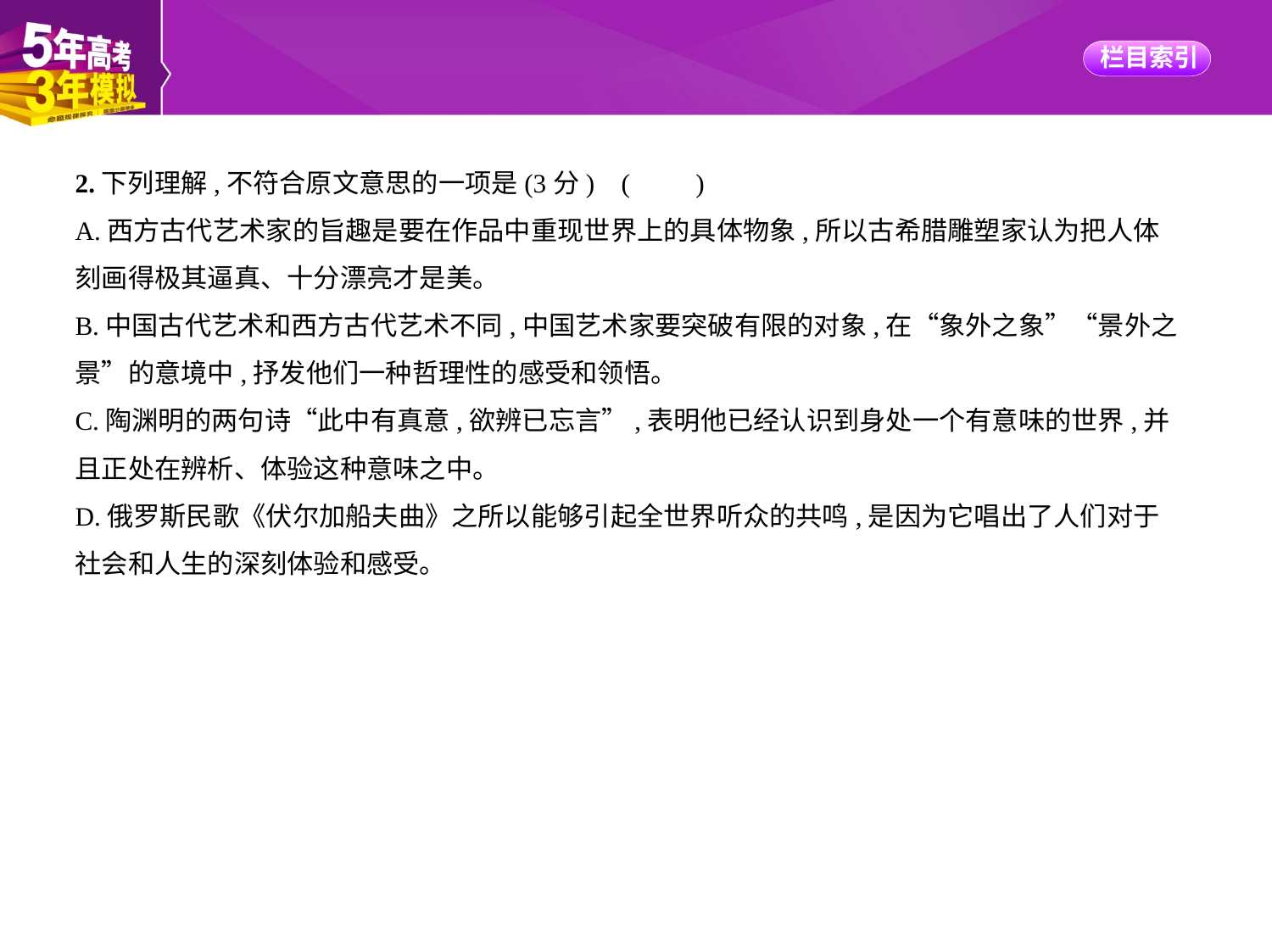

2.下列理解,不符合原文意思的一项是(3分) (　　)
A.西方古代艺术家的旨趣是要在作品中重现世界上的具体物象,所以古希腊雕塑家认为把人体
刻画得极其逼真、十分漂亮才是美。
B.中国古代艺术和西方古代艺术不同,中国艺术家要突破有限的对象,在“象外之象”“景外之
景”的意境中,抒发他们一种哲理性的感受和领悟。
C.陶渊明的两句诗“此中有真意,欲辨已忘言”,表明他已经认识到身处一个有意味的世界,并
且正处在辨析、体验这种意味之中。
D.俄罗斯民歌《伏尔加船夫曲》之所以能够引起全世界听众的共鸣,是因为它唱出了人们对于
社会和人生的深刻体验和感受。